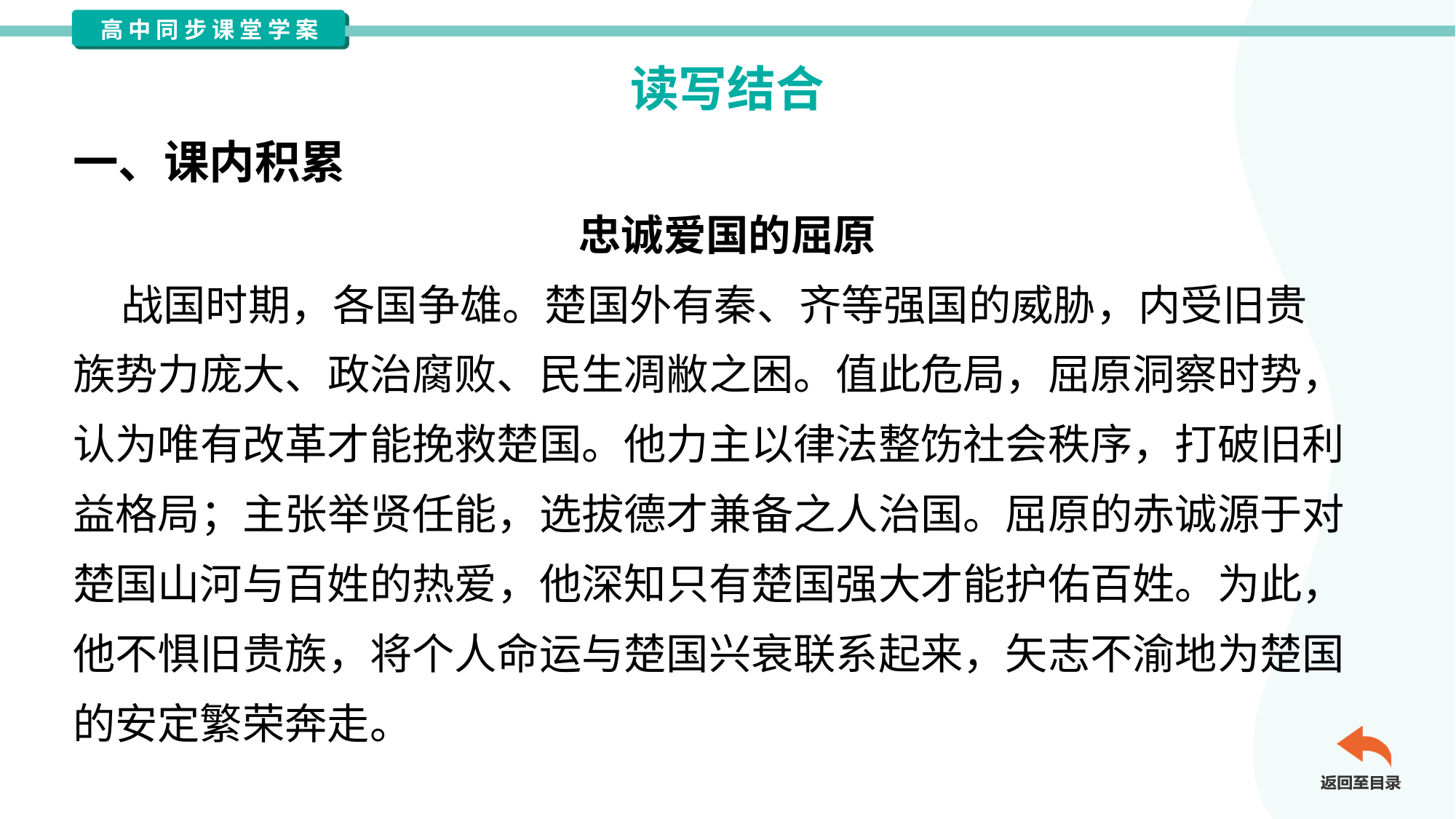

读写结合
一、课内积累
忠诚爱国的屈原
    战国时期，各国争雄。楚国外有秦、齐等强国的威胁，内受旧贵
族势力庞大、政治腐败、民生凋敝之困。值此危局，屈原洞察时势，
认为唯有改革才能挽救楚国。他力主以律法整饬社会秩序，打破旧利
益格局；主张举贤任能，选拔德才兼备之人治国。屈原的赤诚源于对
楚国山河与百姓的热爱，他深知只有楚国强大才能护佑百姓。为此，
他不惧旧贵族，将个人命运与楚国兴衰联系起来，矢志不渝地为楚国
的安定繁荣奔走。